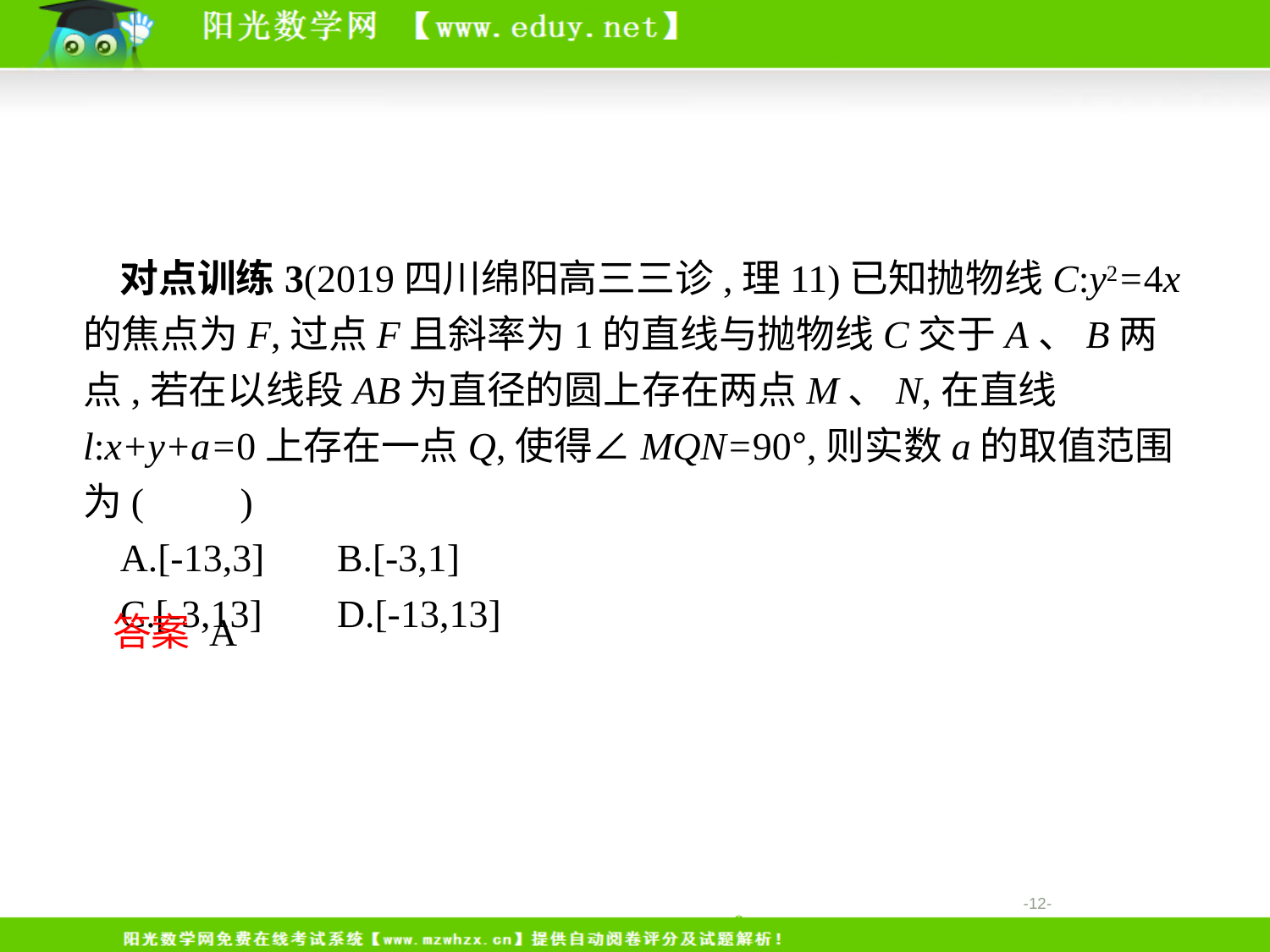

对点训练3(2019四川绵阳高三三诊,理11)已知抛物线C:y2=4x的焦点为F,过点F且斜率为1的直线与抛物线C交于A、B两点,若在以线段AB为直径的圆上存在两点M、N,在直线l:x+y+a=0上存在一点Q,使得∠MQN=90°,则实数a的取值范围为(　　)
A.[-13,3]	B.[-3,1]
C.[-3,13]	D.[-13,13]
答案 A
-12-